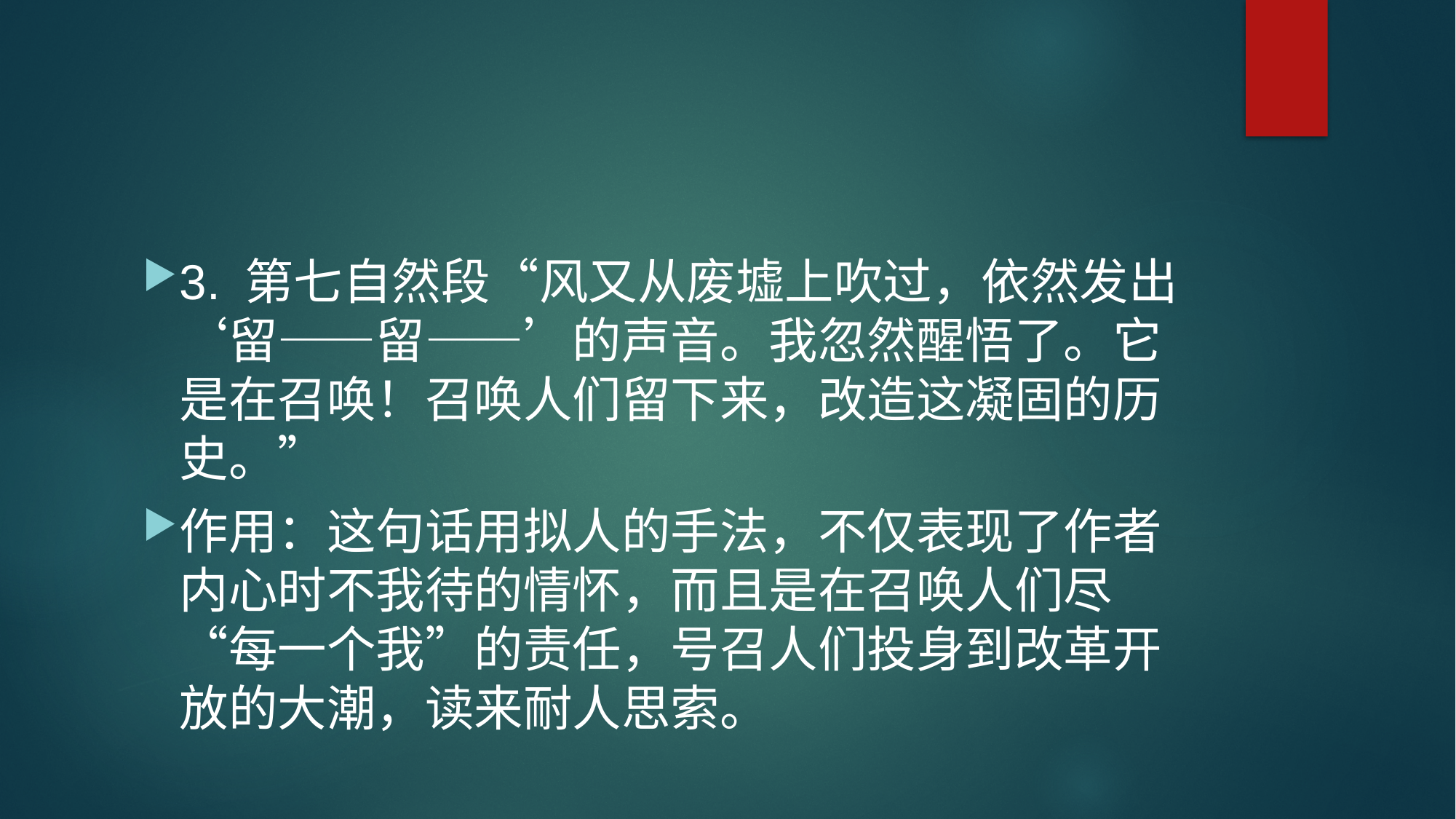

#
3. 第七自然段“风又从废墟上吹过，依然发出‘留——留——’的声音。我忽然醒悟了。它是在召唤！召唤人们留下来，改造这凝固的历史。”
作用：这句话用拟人的手法，不仅表现了作者内心时不我待的情怀，而且是在召唤人们尽“每一个我”的责任，号召人们投身到改革开放的大潮，读来耐人思索。